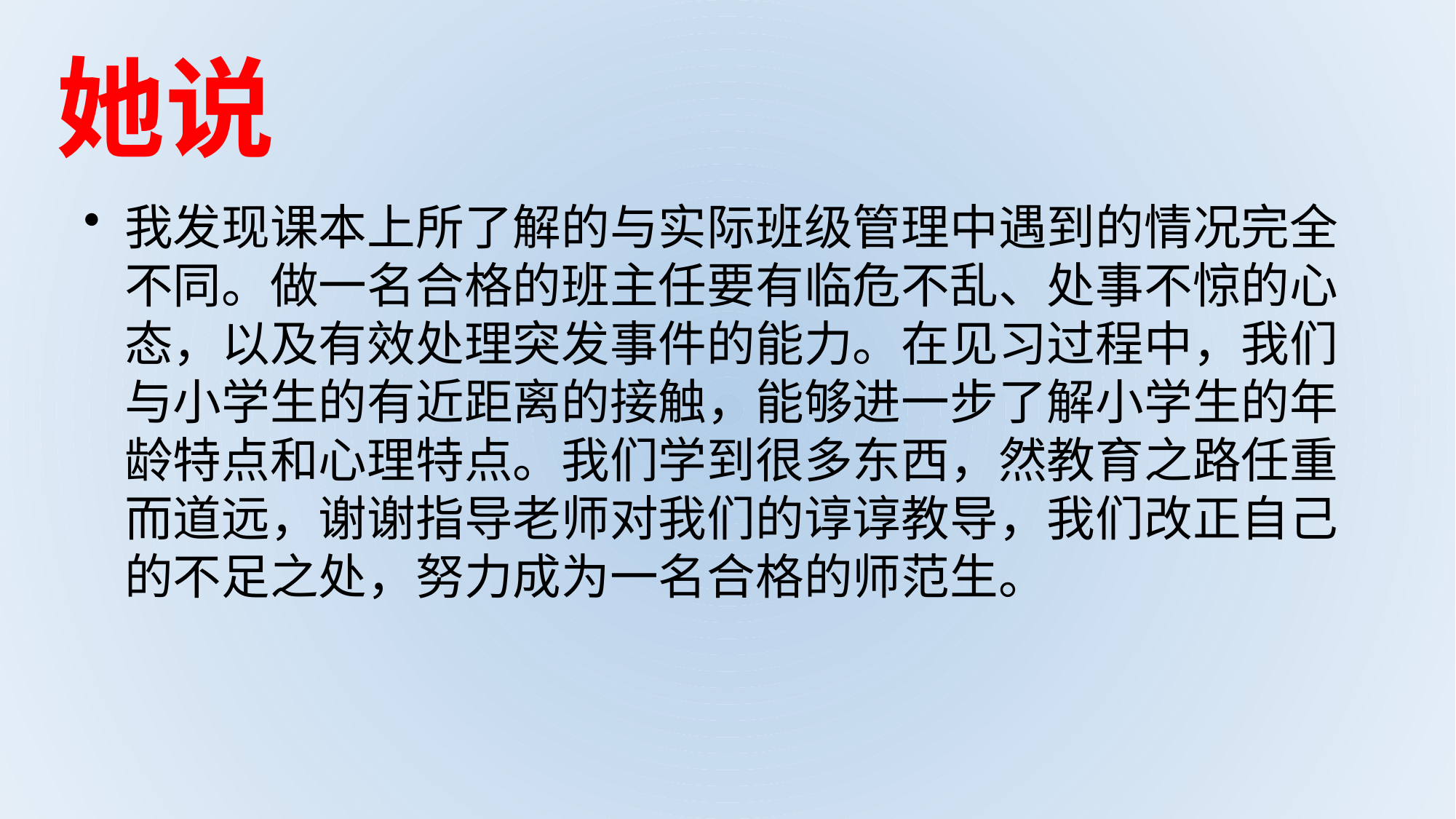

她说
我发现课本上所了解的与实际班级管理中遇到的情况完全不同。做一名合格的班主任要有临危不乱、处事不惊的心态，以及有效处理突发事件的能力。在见习过程中，我们与小学生的有近距离的接触，能够进一步了解小学生的年龄特点和心理特点。我们学到很多东西，然教育之路任重而道远，谢谢指导老师对我们的谆谆教导，我们改正自己的不足之处，努力成为一名合格的师范生。